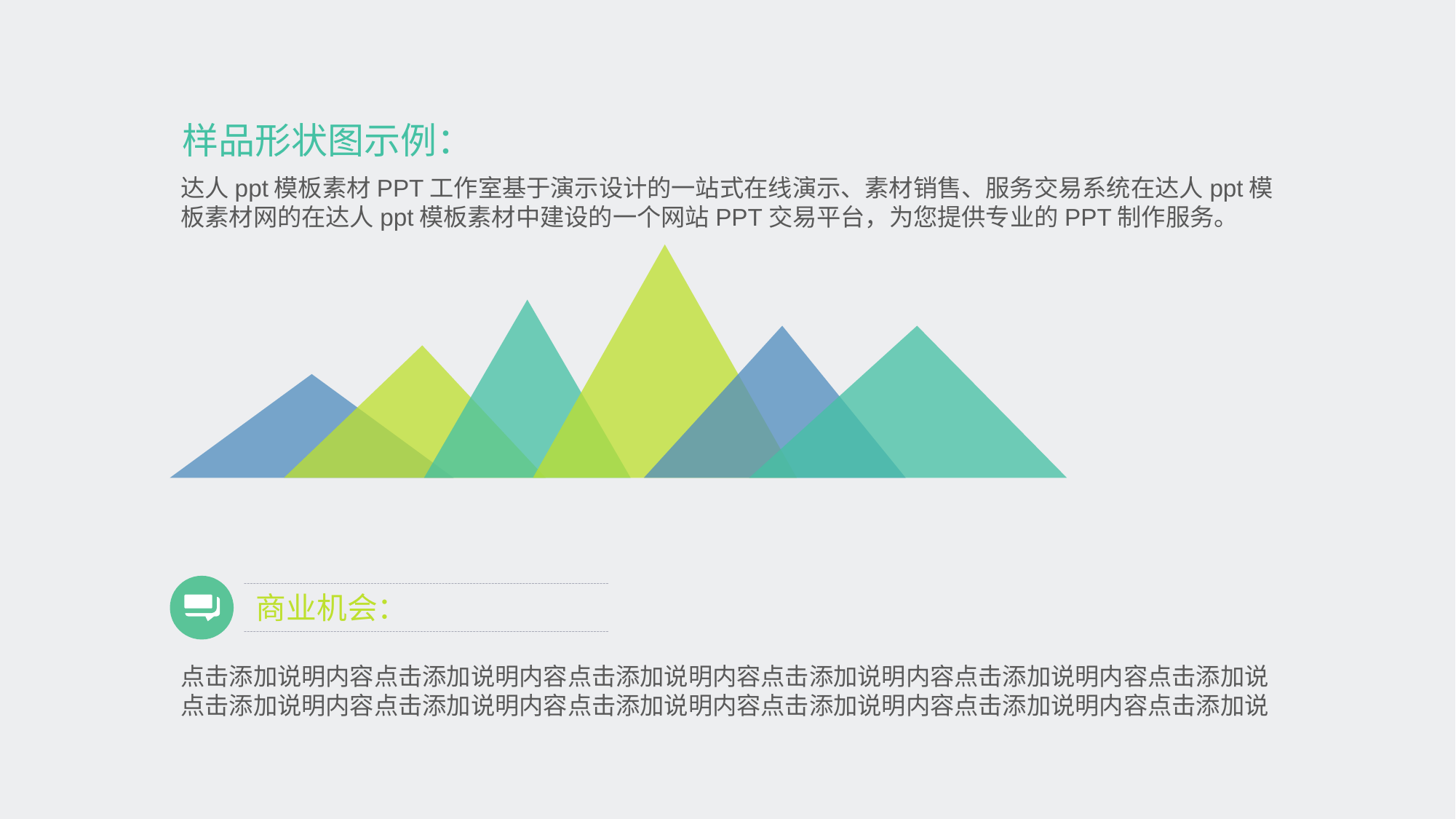

样品形状图示例：
达人ppt模板素材PPT工作室基于演示设计的一站式在线演示、素材销售、服务交易系统在达人ppt模板素材网的在达人ppt模板素材中建设的一个网站PPT交易平台，为您提供专业的PPT制作服务。

商业机会：
点击添加说明内容点击添加说明内容点击添加说明内容点击添加说明内容点击添加说明内容点击添加说
点击添加说明内容点击添加说明内容点击添加说明内容点击添加说明内容点击添加说明内容点击添加说